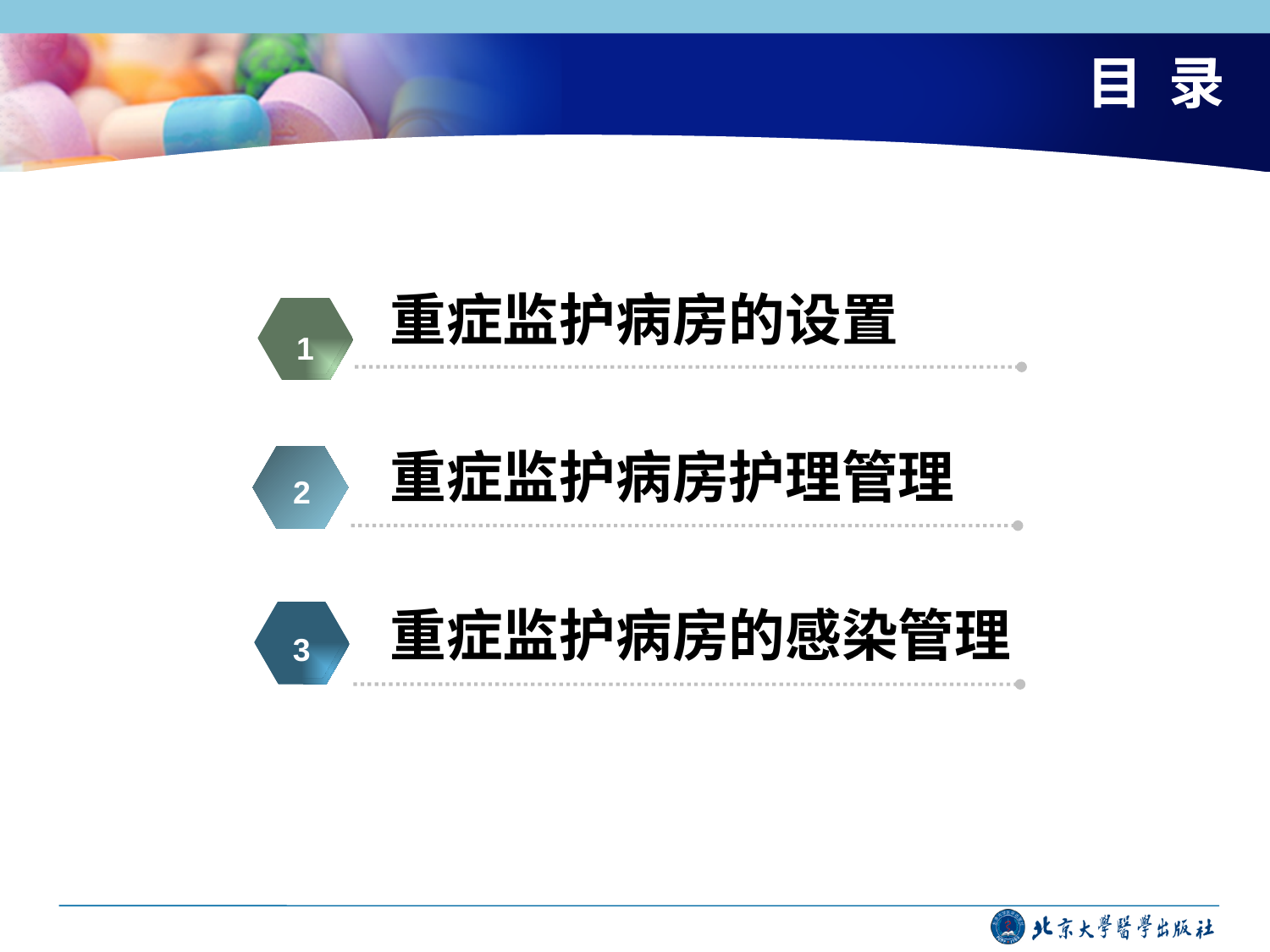

# 目  录
重症监护病房的设置

重症监护病房护理管理

重症监护病房的感染管理

1

2

3

3